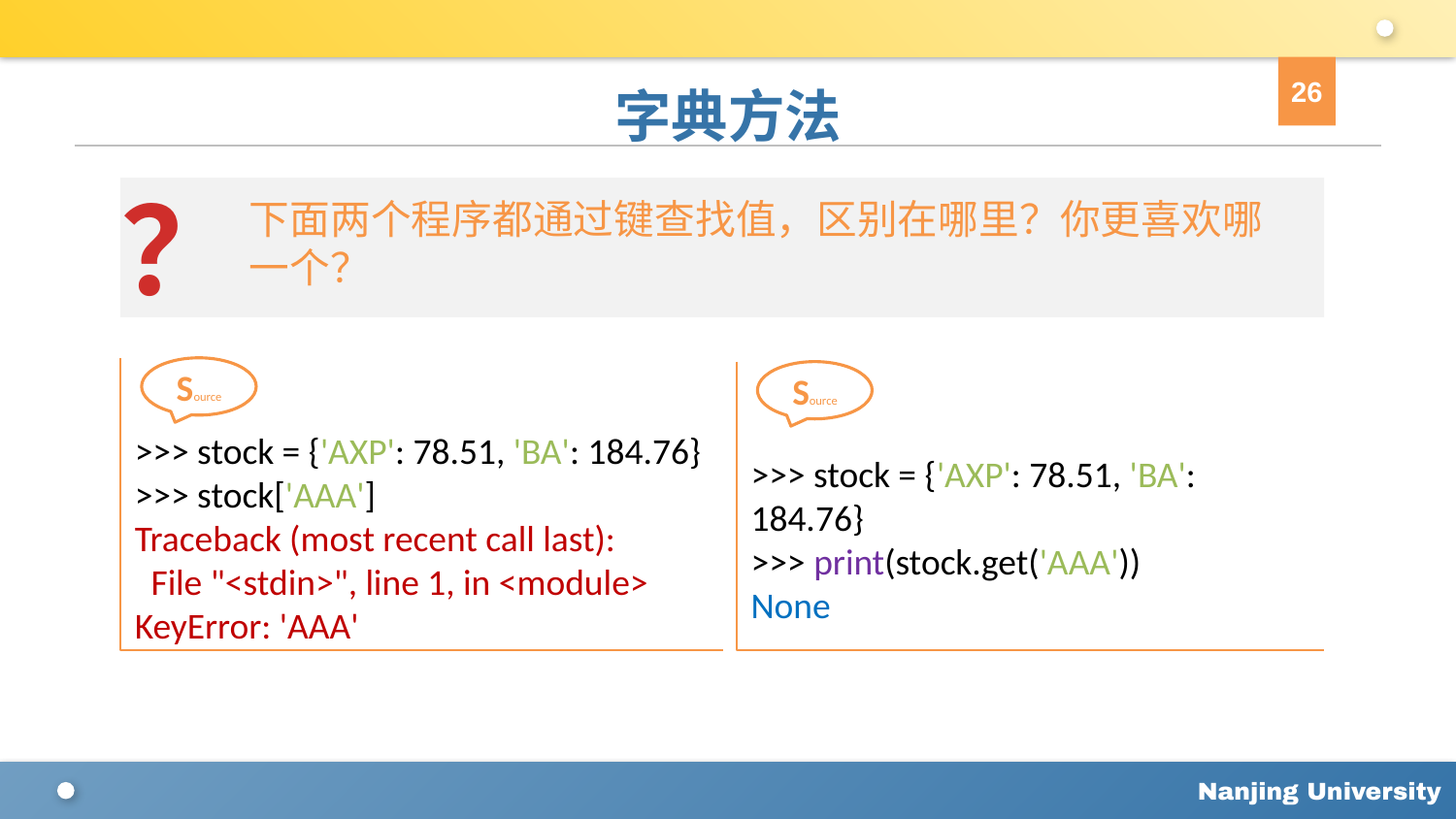

26
# 字典方法
？

下面两个程序都通过键查找值，区别在哪里？你更喜欢哪一个？

>>> stock = {'AXP': 78.51, 'BA': 184.76}
>>> stock['AAA']
Traceback (most recent call last):
  File "<stdin>", line 1, in <module>
KeyError: 'AAA'
Source

>>> stock = {'AXP': 78.51, 'BA': 184.76}
>>> print(stock.get('AAA'))
None
Source